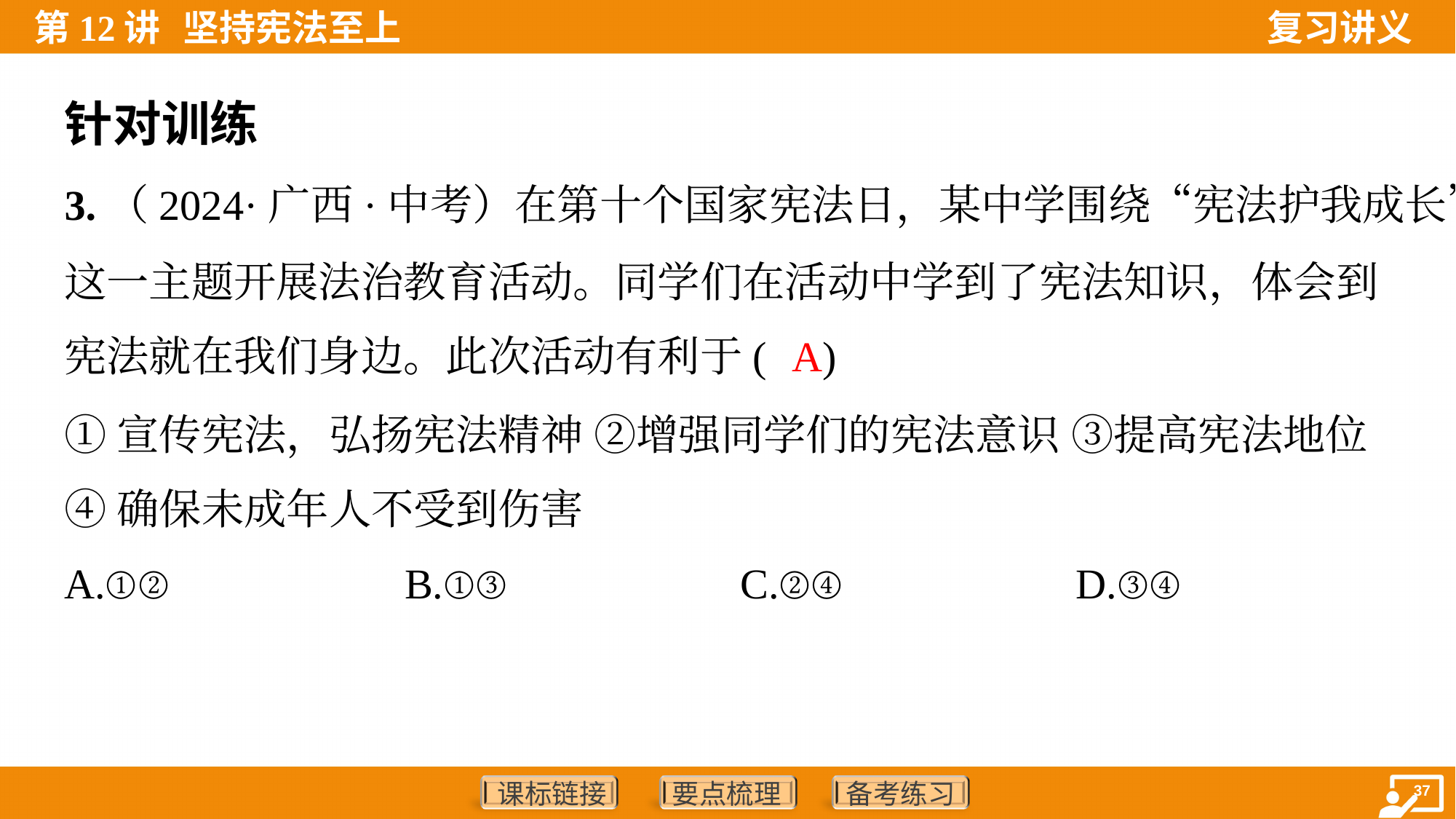

针对训练
3.（2024·广西·中考）在第十个国家宪法日，某中学围绕“宪法护我成长”
这一主题开展法治教育活动。同学们在活动中学到了宪法知识，体会到
宪法就在我们身边。此次活动有利于(     )
A
①宣传宪法，弘扬宪法精神 ②增强同学们的宪法意识 ③提高宪法地位
④确保未成年人不受到伤害
A.①②	B.①③	C.②④	D.③④